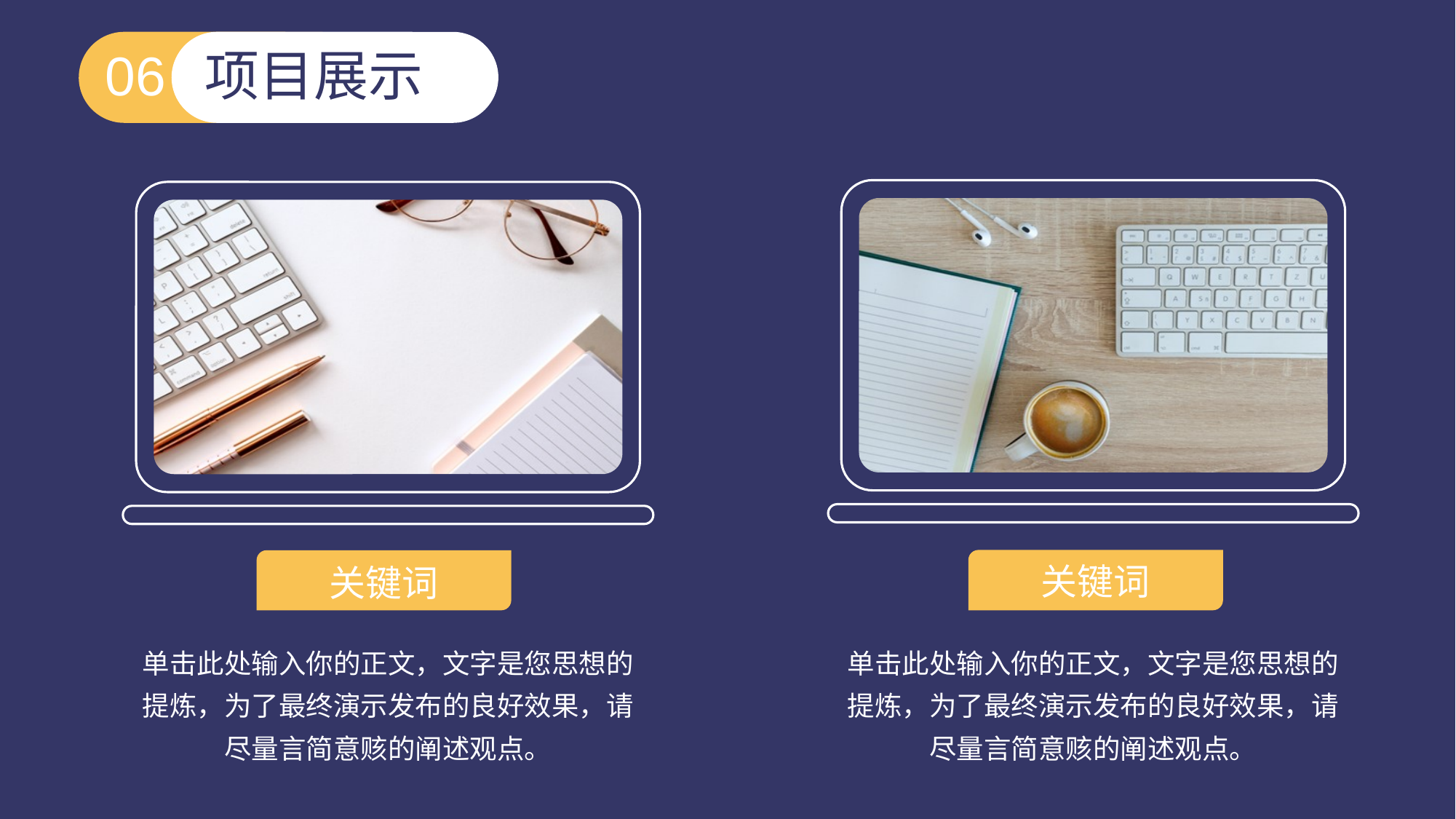

06
项目展示

关键词

关键词
单击此处输入你的正文，文字是您思想的提炼，为了最终演示发布的良好效果，请尽量言简意赅的阐述观点。
单击此处输入你的正文，文字是您思想的提炼，为了最终演示发布的良好效果，请尽量言简意赅的阐述观点。